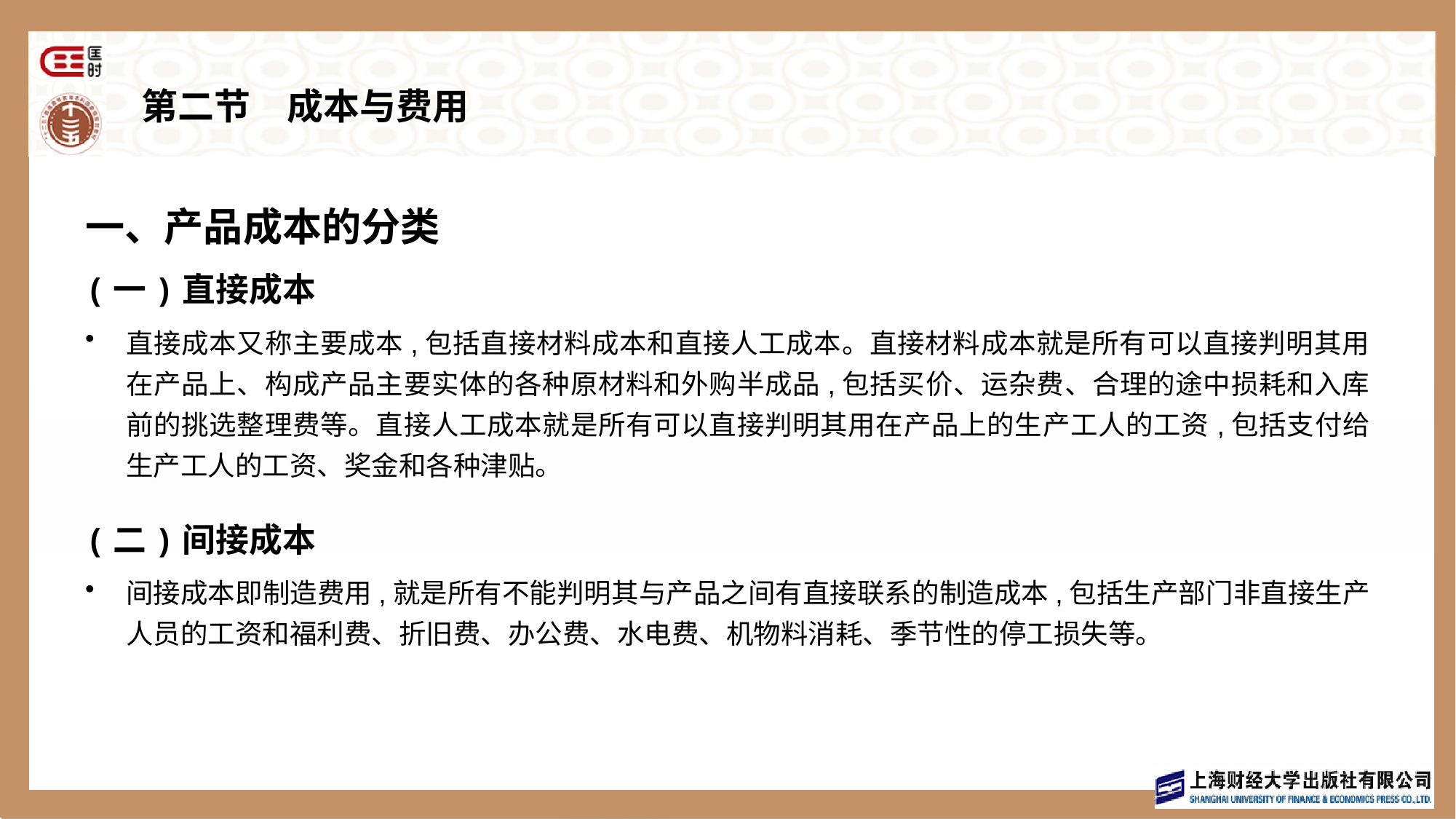

# 第二节　成本与费用
一、产品成本的分类
(一)直接成本
直接成本又称主要成本,包括直接材料成本和直接人工成本。直接材料成本就是所有可以直接判明其用在产品上、构成产品主要实体的各种原材料和外购半成品,包括买价、运杂费、合理的途中损耗和入库前的挑选整理费等。直接人工成本就是所有可以直接判明其用在产品上的生产工人的工资,包括支付给生产工人的工资、奖金和各种津贴。
(二)间接成本
间接成本即制造费用,就是所有不能判明其与产品之间有直接联系的制造成本,包括生产部门非直接生产人员的工资和福利费、折旧费、办公费、水电费、机物料消耗、季节性的停工损失等。